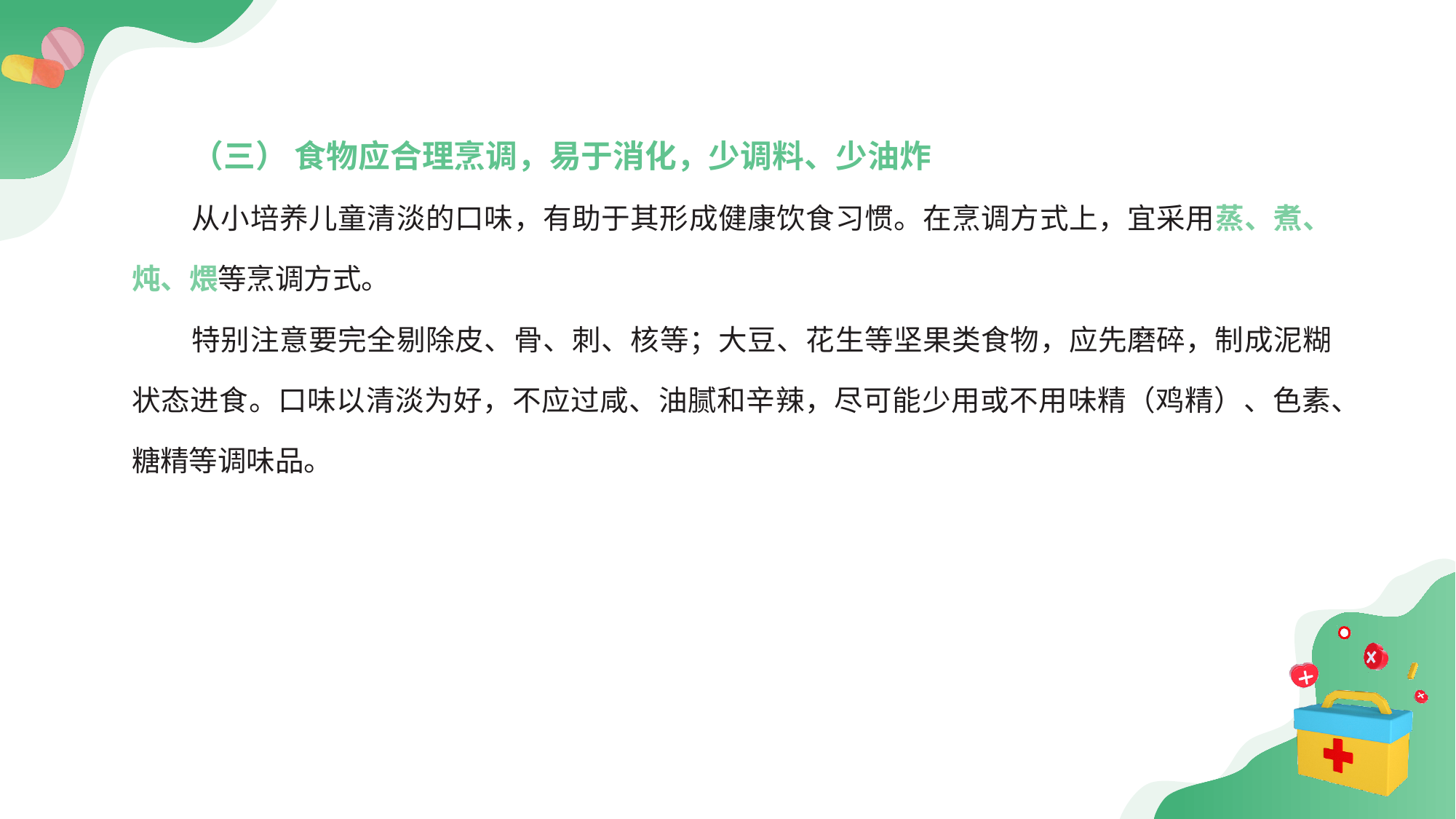

（三） 食物应合理烹调，易于消化，少调料、少油炸
从小培养儿童清淡的口味，有助于其形成健康饮食习惯。在烹调方式上，宜采用蒸、煮、炖、煨等烹调方式。
特别注意要完全剔除皮、骨、刺、核等；大豆、花生等坚果类食物，应先磨碎，制成泥糊状态进食。口味以清淡为好，不应过咸、油腻和辛辣，尽可能少用或不用味精（鸡精）、色素、糖精等调味品。